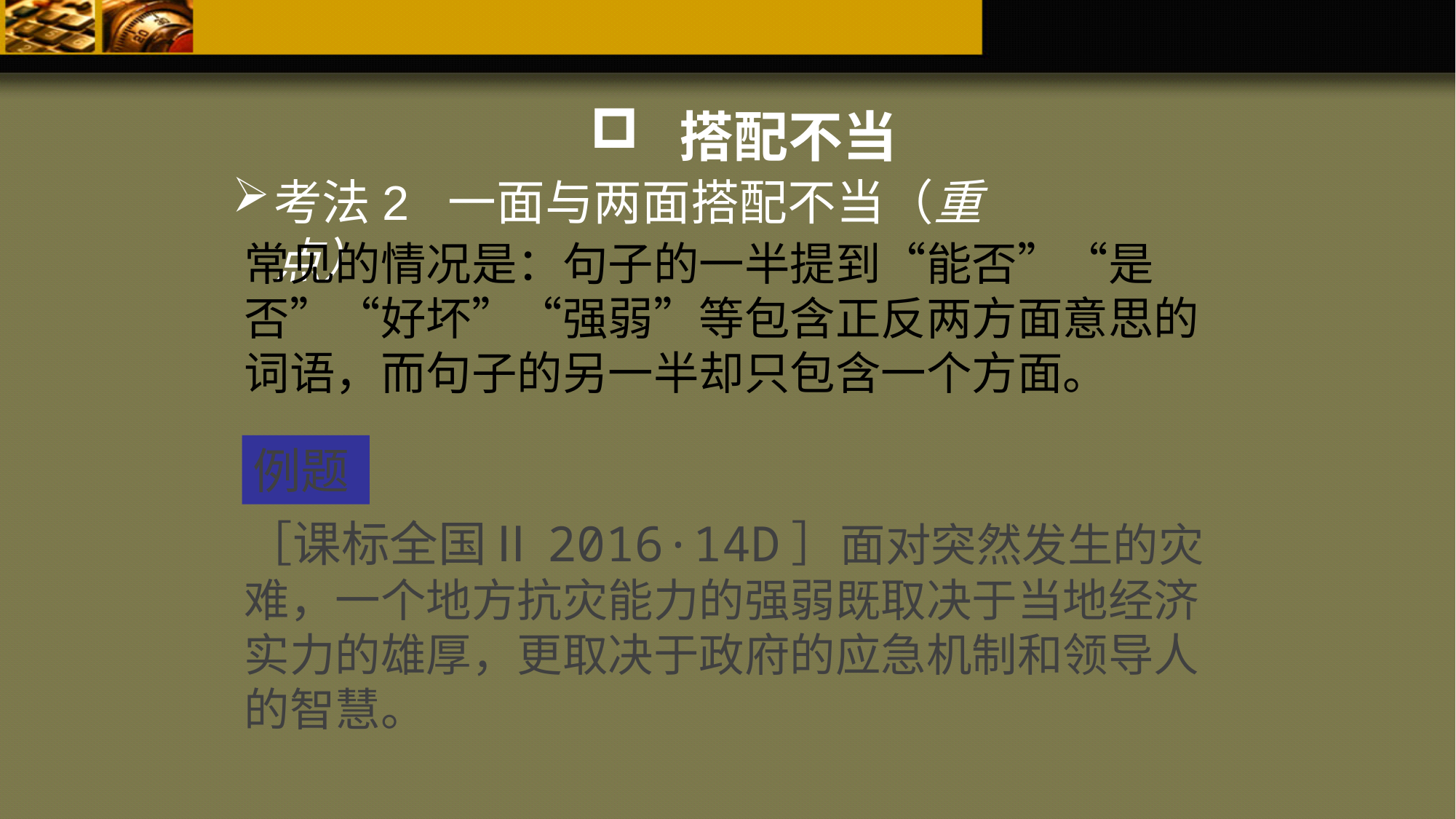

搭配不当
考法2  一面与两面搭配不当（重点）
常见的情况是：句子的一半提到“能否”“是否”“好坏”“强弱”等包含正反两方面意思的词语，而句子的另一半却只包含一个方面。
例题
［课标全国Ⅱ2016·14D］面对突然发生的灾难，一个地方抗灾能力的强弱既取决于当地经济实力的雄厚，更取决于政府的应急机制和领导人的智慧。